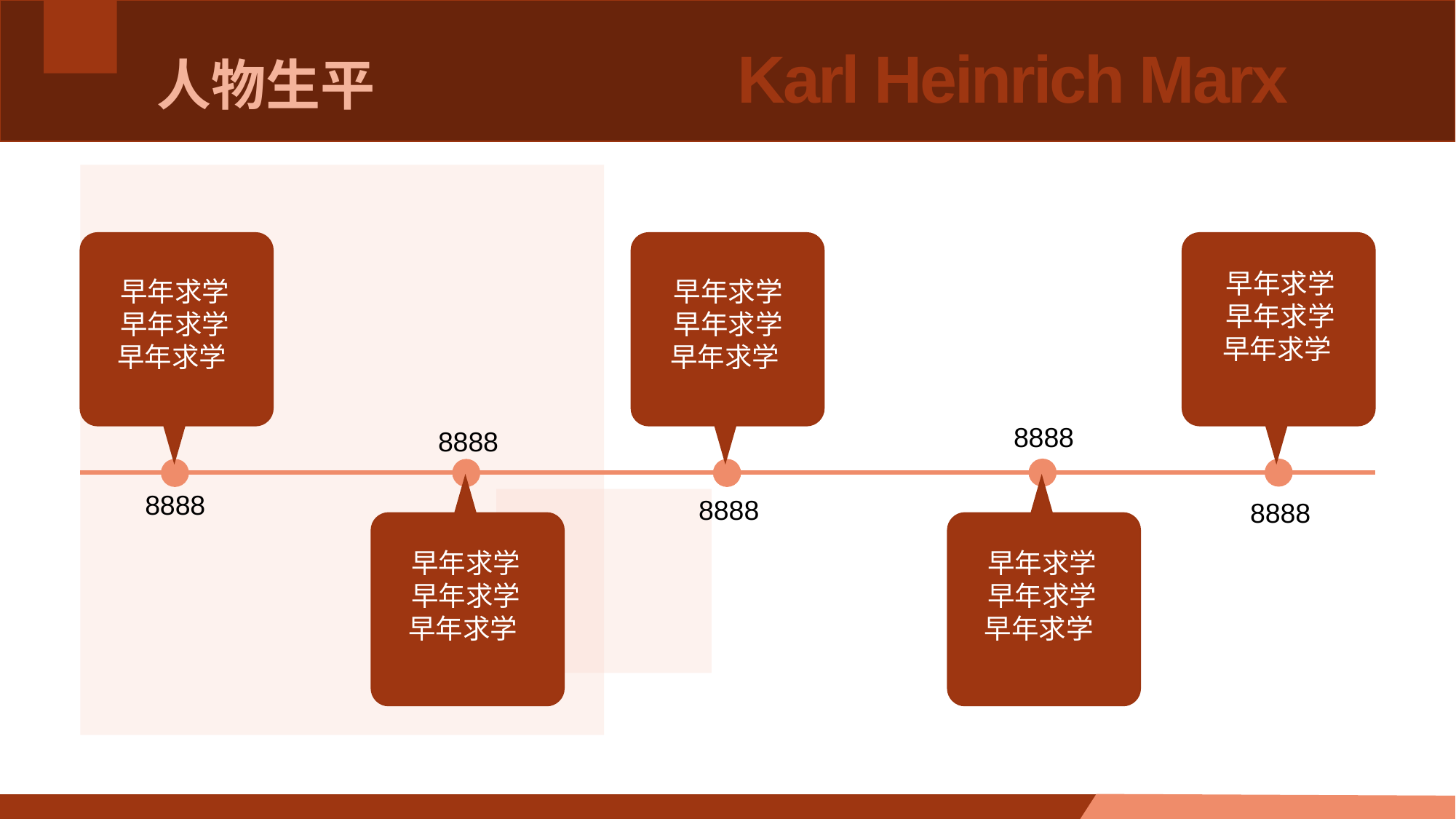

# 人物生平
Karl Heinrich Marx

早年求学
早年求学
早年求学

早年求学
早年求学
早年求学

早年求学
早年求学
早年求学
8888
8888

早年求学
早年求学
早年求学

早年求学
早年求学
早年求学
8888
8888
8888